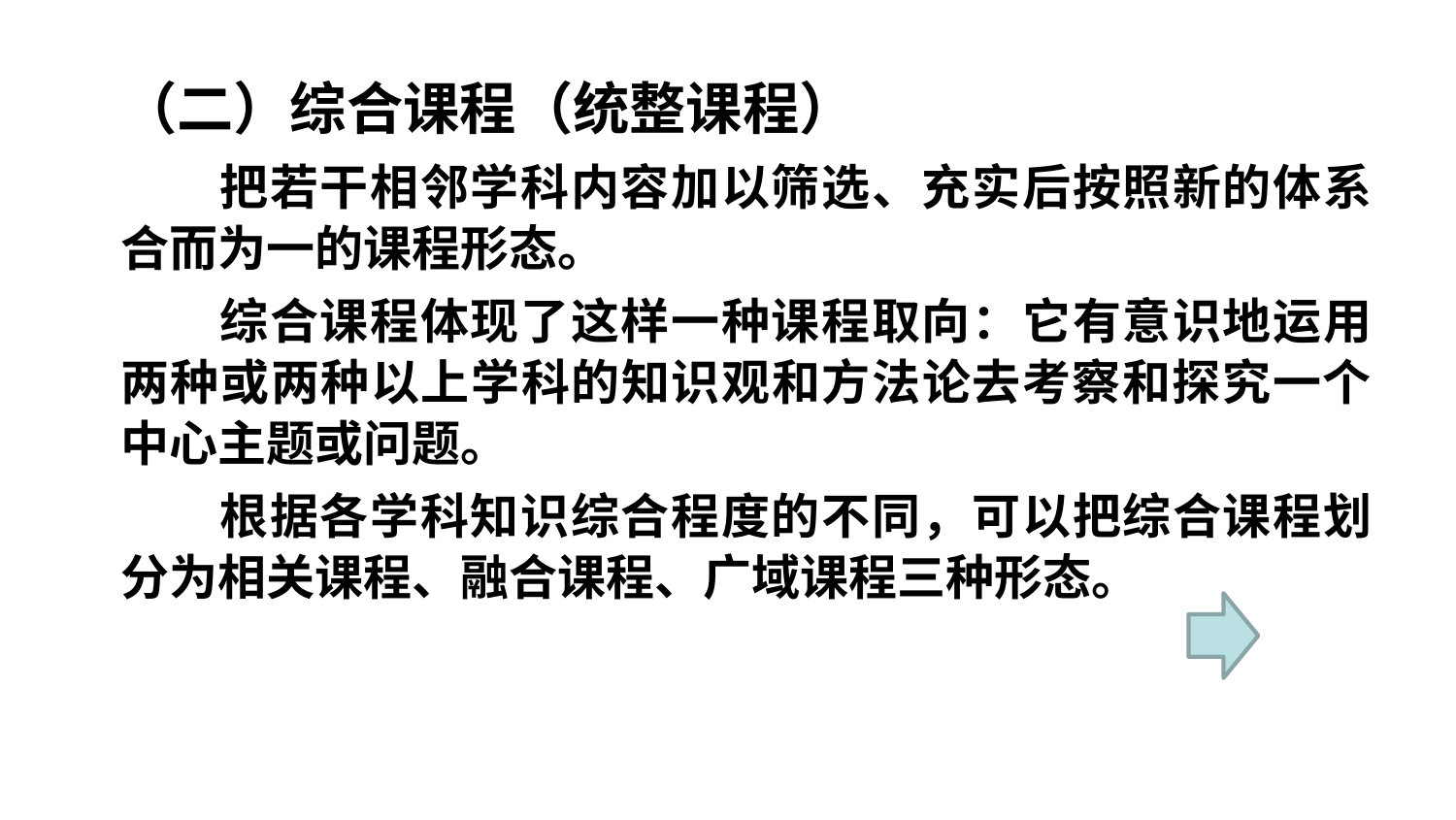

（二）综合课程（统整课程）
 把若干相邻学科内容加以筛选、充实后按照新的体系合而为一的课程形态。
 综合课程体现了这样一种课程取向：它有意识地运用两种或两种以上学科的知识观和方法论去考察和探究一个中心主题或问题。
 根据各学科知识综合程度的不同，可以把综合课程划分为相关课程、融合课程、广域课程三种形态。